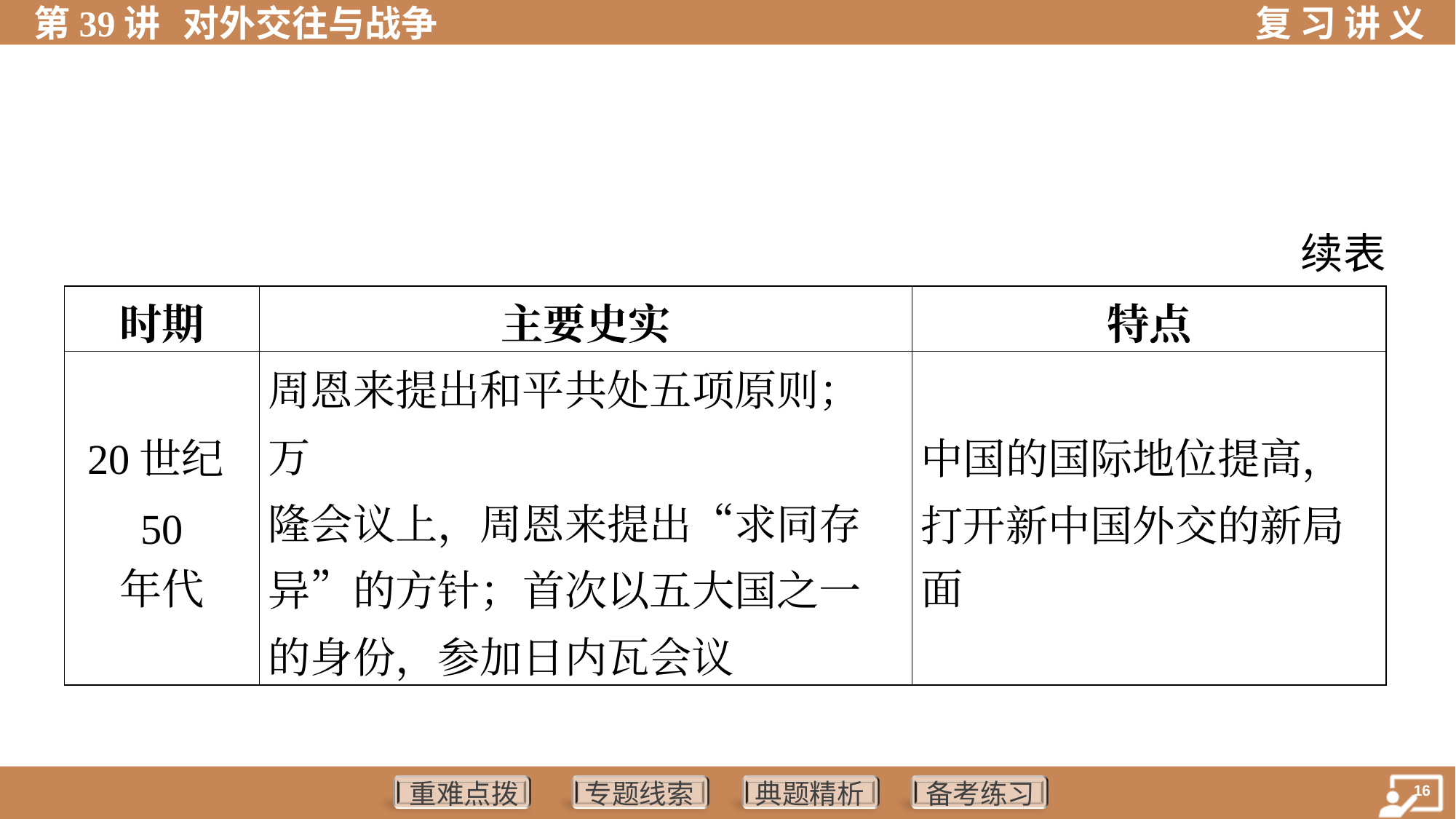

续表
| 时期 | 主要史实 | 特点 |
| --- | --- | --- |
| 20世纪50 年代 | 周恩来提出和平共处五项原则；万 隆会议上，周恩来提出“求同存异”的方针；首次以五大国之一的身份，参加日内瓦会议 | 中国的国际地位提高，打开新中国外交的新局 面 |